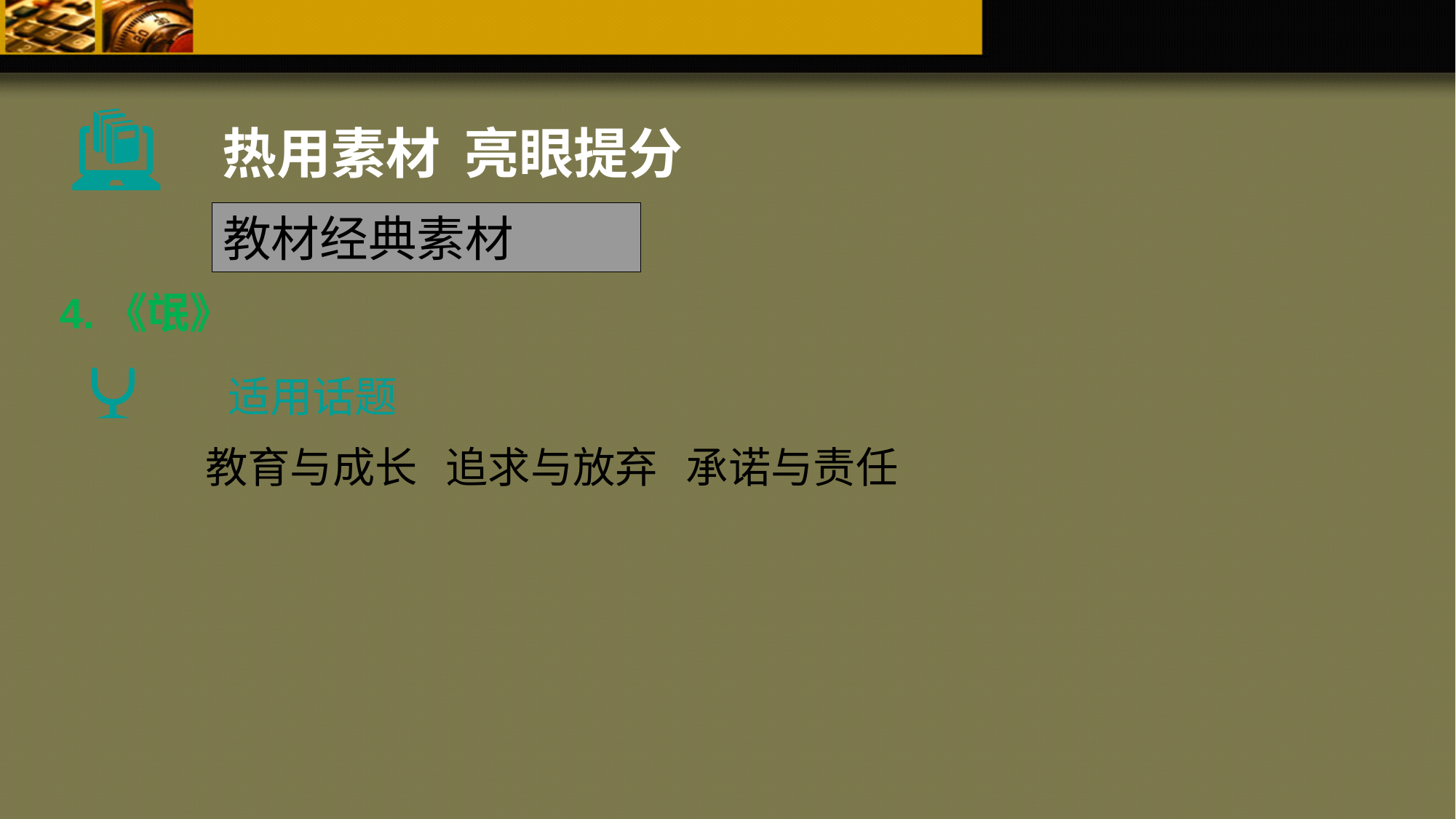

热用素材  亮眼提分
教材经典素材
4.《氓》
适用话题

教育与成长   追求与放弃   承诺与责任